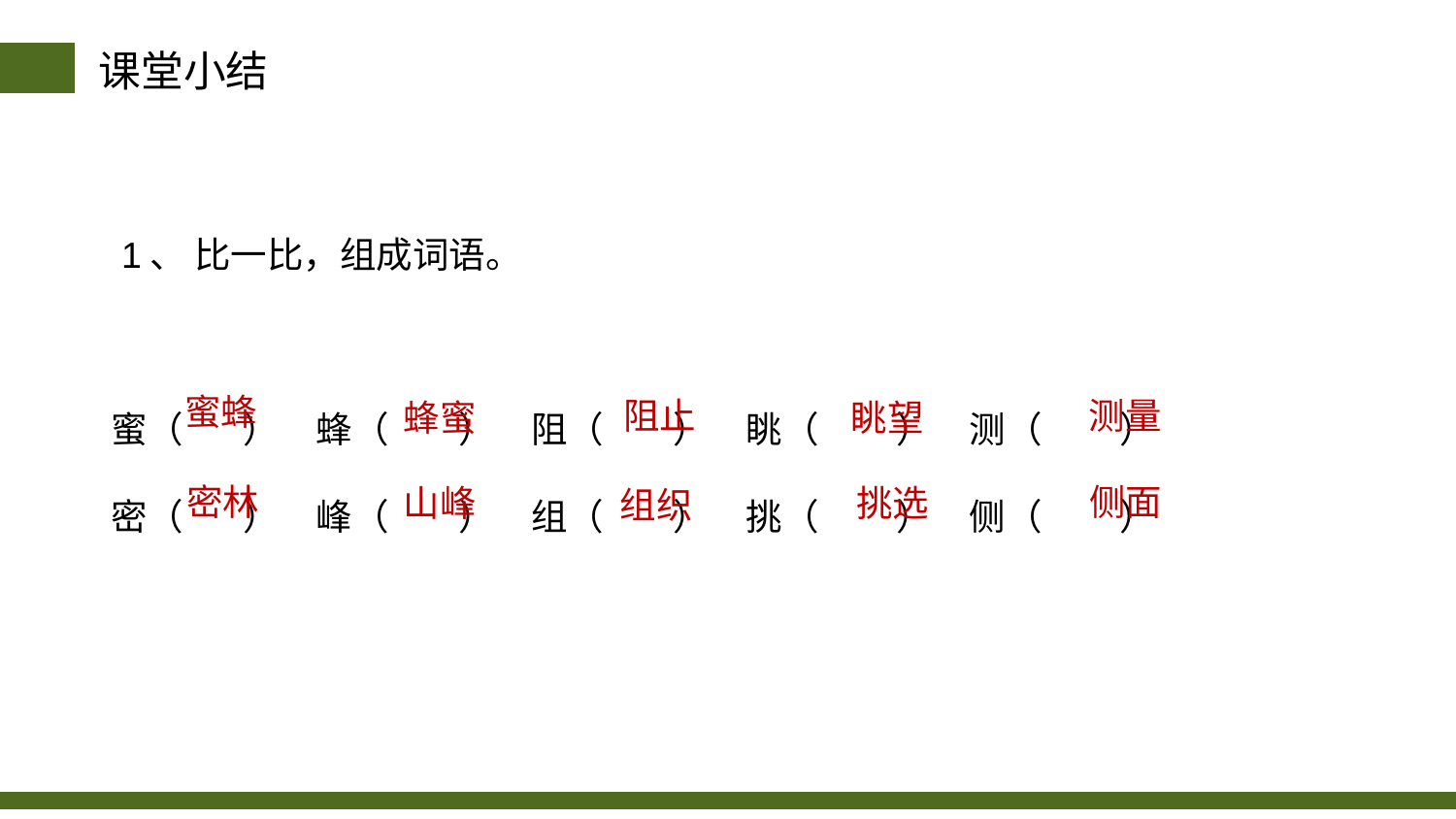

课堂小结
 1、 比一比，组成词语。

蜜（      ）  蜂（      ）  阻（      ）  眺（       ）  测（       ）
密（      ）  峰（      ）  组（      ）  挑（       ）  侧（       ）
蜜蜂
测量
阻止
蜂蜜
眺望
密林
侧面
山峰
挑选
组织